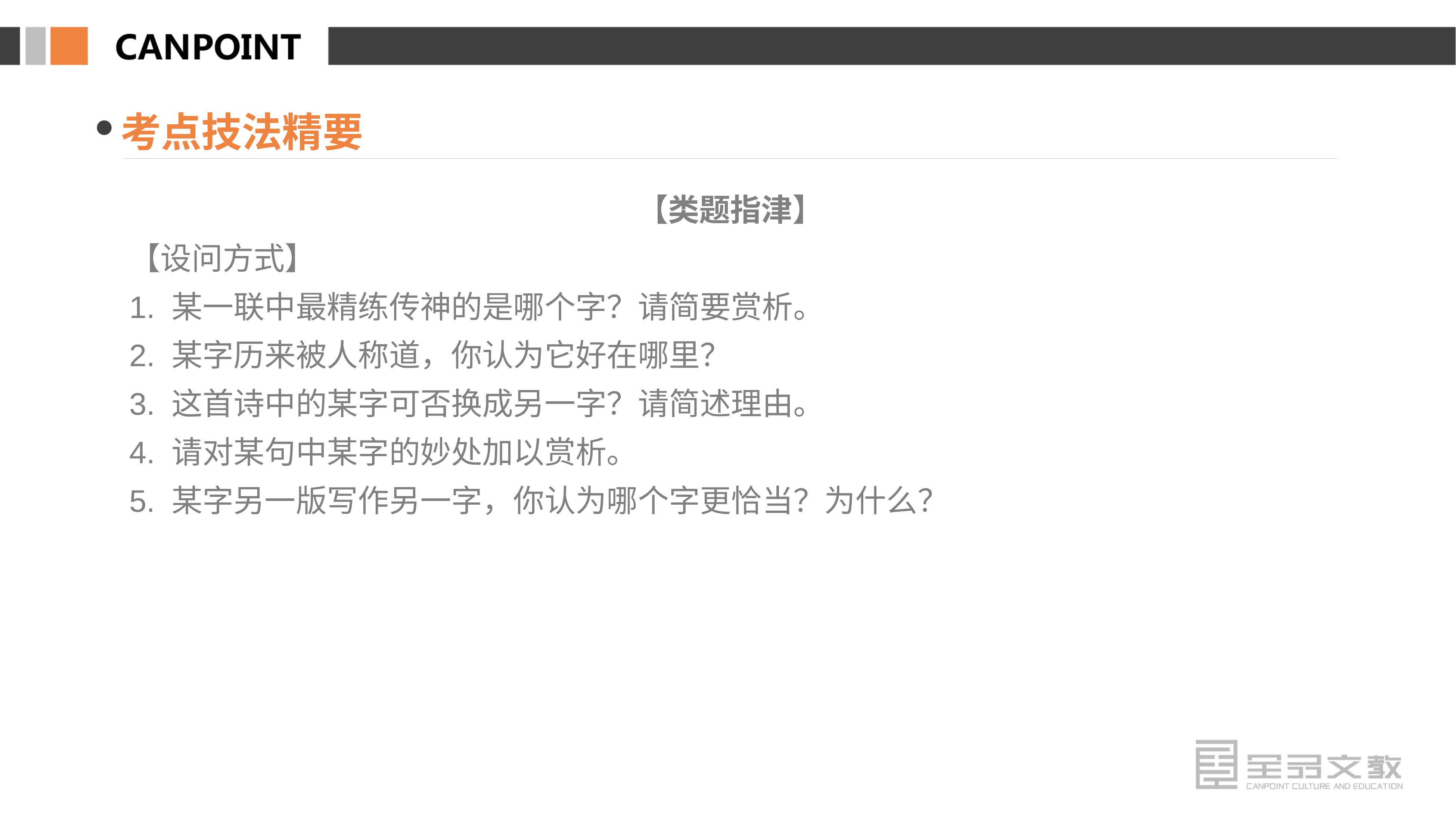

考点技法精要

【类题指津】
【设问方式】
1. 某一联中最精练传神的是哪个字？请简要赏析。
2. 某字历来被人称道，你认为它好在哪里？
3. 这首诗中的某字可否换成另一字？请简述理由。
4. 请对某句中某字的妙处加以赏析。
5. 某字另一版写作另一字，你认为哪个字更恰当？为什么？